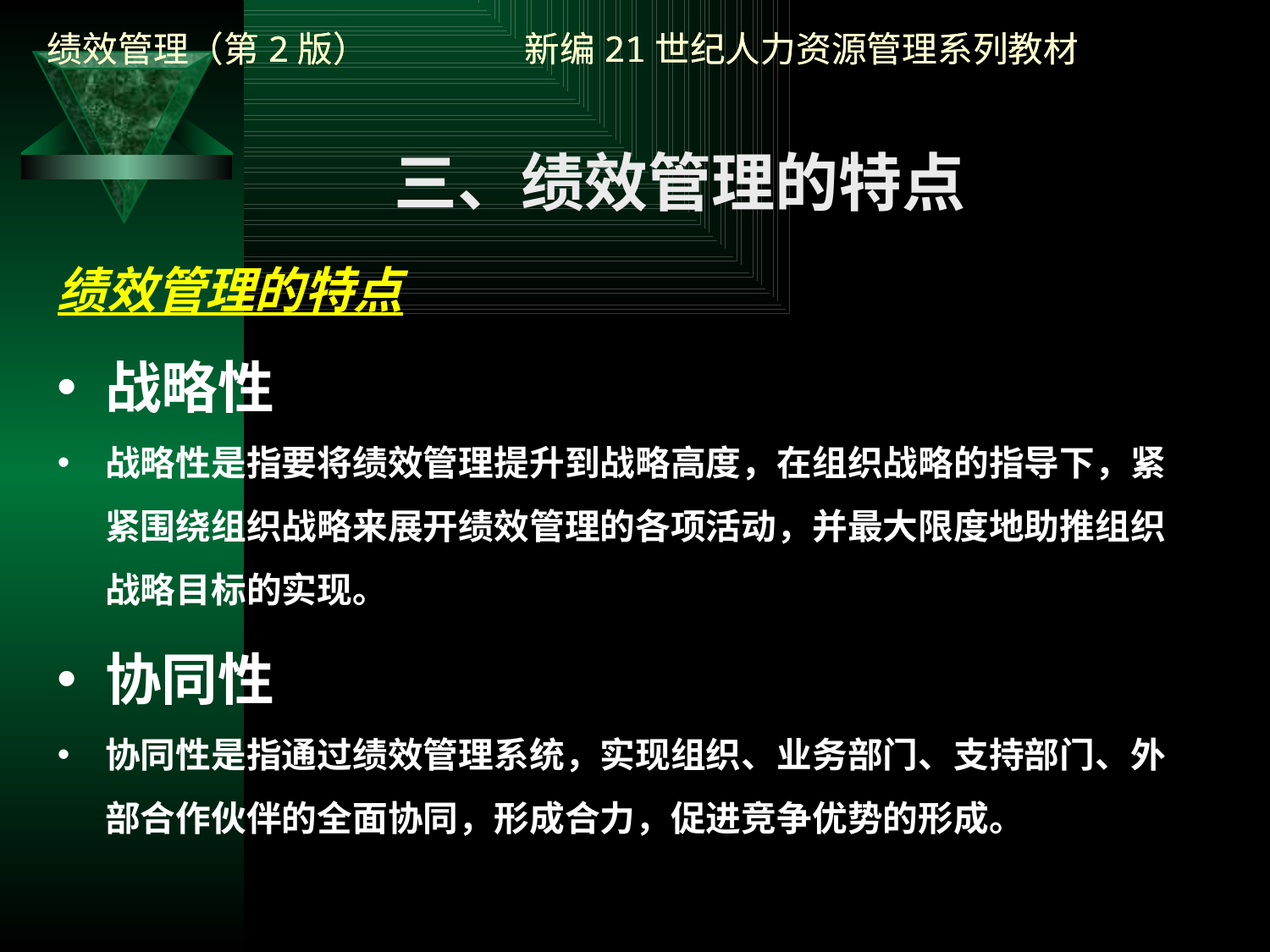

三、绩效管理的特点
绩效管理的特点
战略性
战略性是指要将绩效管理提升到战略高度，在组织战略的指导下，紧紧围绕组织战略来展开绩效管理的各项活动，并最大限度地助推组织战略目标的实现。
协同性
协同性是指通过绩效管理系统，实现组织、业务部门、支持部门、外部合作伙伴的全面协同，形成合力，促进竞争优势的形成。